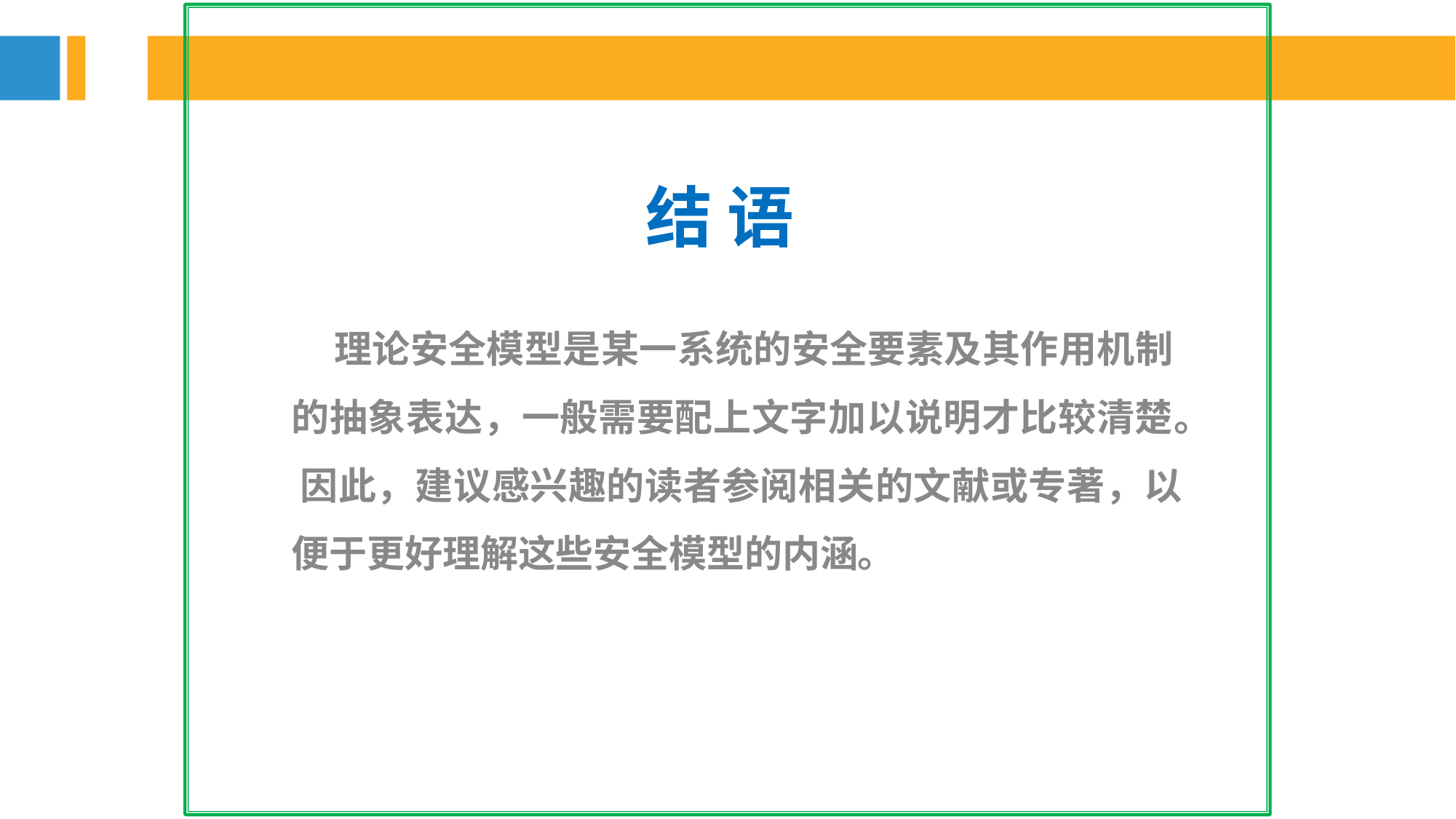

结 语
理论安全模型是某一系统的安全要素及其作用机制  的抽象表达，一般需要配上文字加以说明才比较清楚。  因此，建议感兴趣的读者参阅相关的文献或专著，以  便于更好理解这些安全模型的内涵。